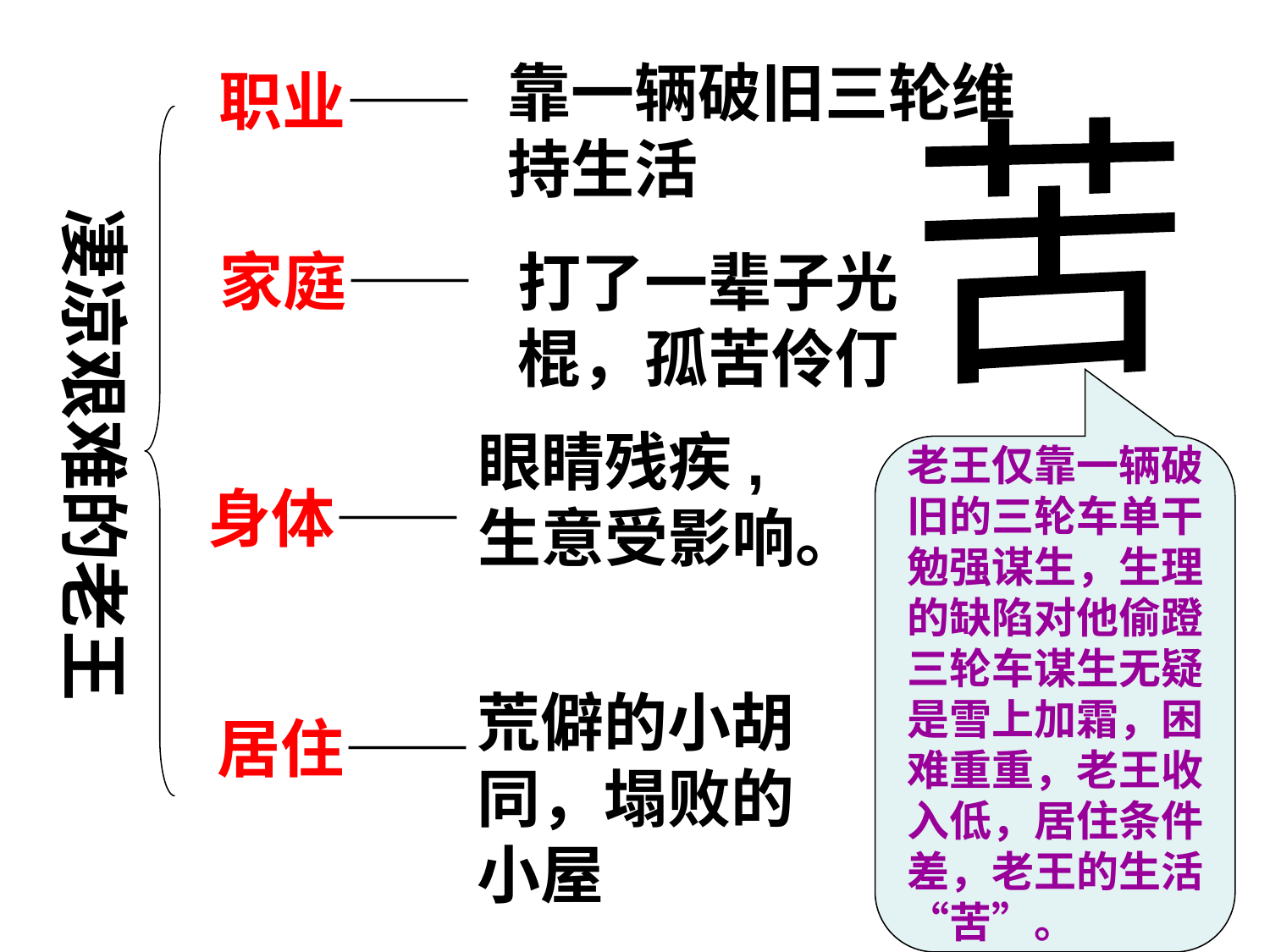

靠一辆破旧三轮维持生活
职业——

苦
凄凉艰难的老王
家庭——
打了一辈子光棍，孤苦伶仃
眼睛残疾,生意受影响。
老王仅靠一辆破旧的三轮车单干勉强谋生，生理的缺陷对他偷蹬三轮车谋生无疑是雪上加霜，困难重重，老王收入低，居住条件差，老王的生活“苦”。

身体——
荒僻的小胡同，塌败的小屋
居住——